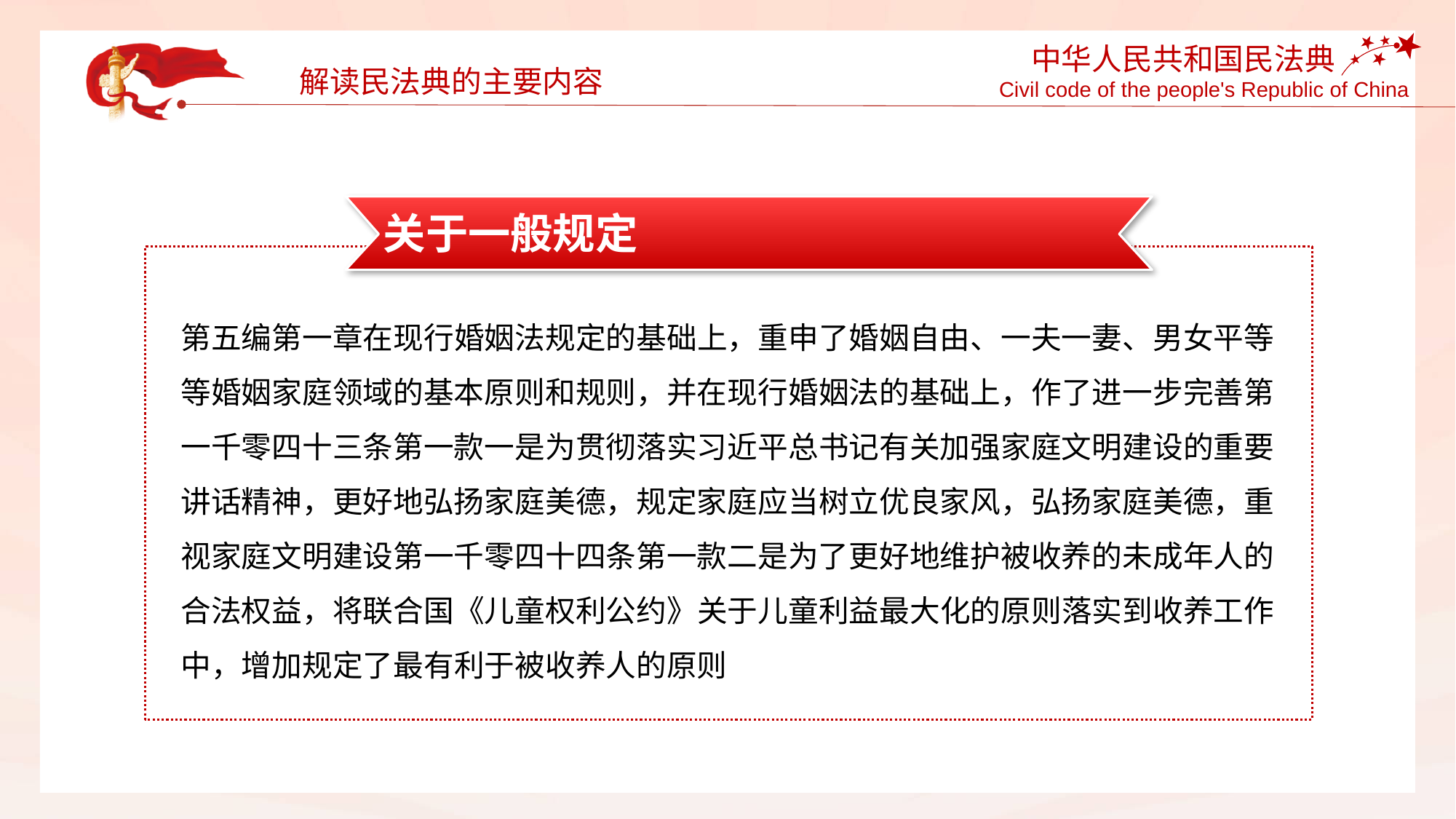

解读民法典的主要内容

关于一般规定

第五编第一章在现行婚姻法规定的基础上，重申了婚姻自由、一夫一妻、男女平等等婚姻家庭领域的基本原则和规则，并在现行婚姻法的基础上，作了进一步完善第一千零四十三条第一款一是为贯彻落实习近平总书记有关加强家庭文明建设的重要讲话精神，更好地弘扬家庭美德，规定家庭应当树立优良家风，弘扬家庭美德，重视家庭文明建设第一千零四十四条第一款二是为了更好地维护被收养的未成年人的合法权益，将联合国《儿童权利公约》关于儿童利益最大化的原则落实到收养工作中，增加规定了最有利于被收养人的原则